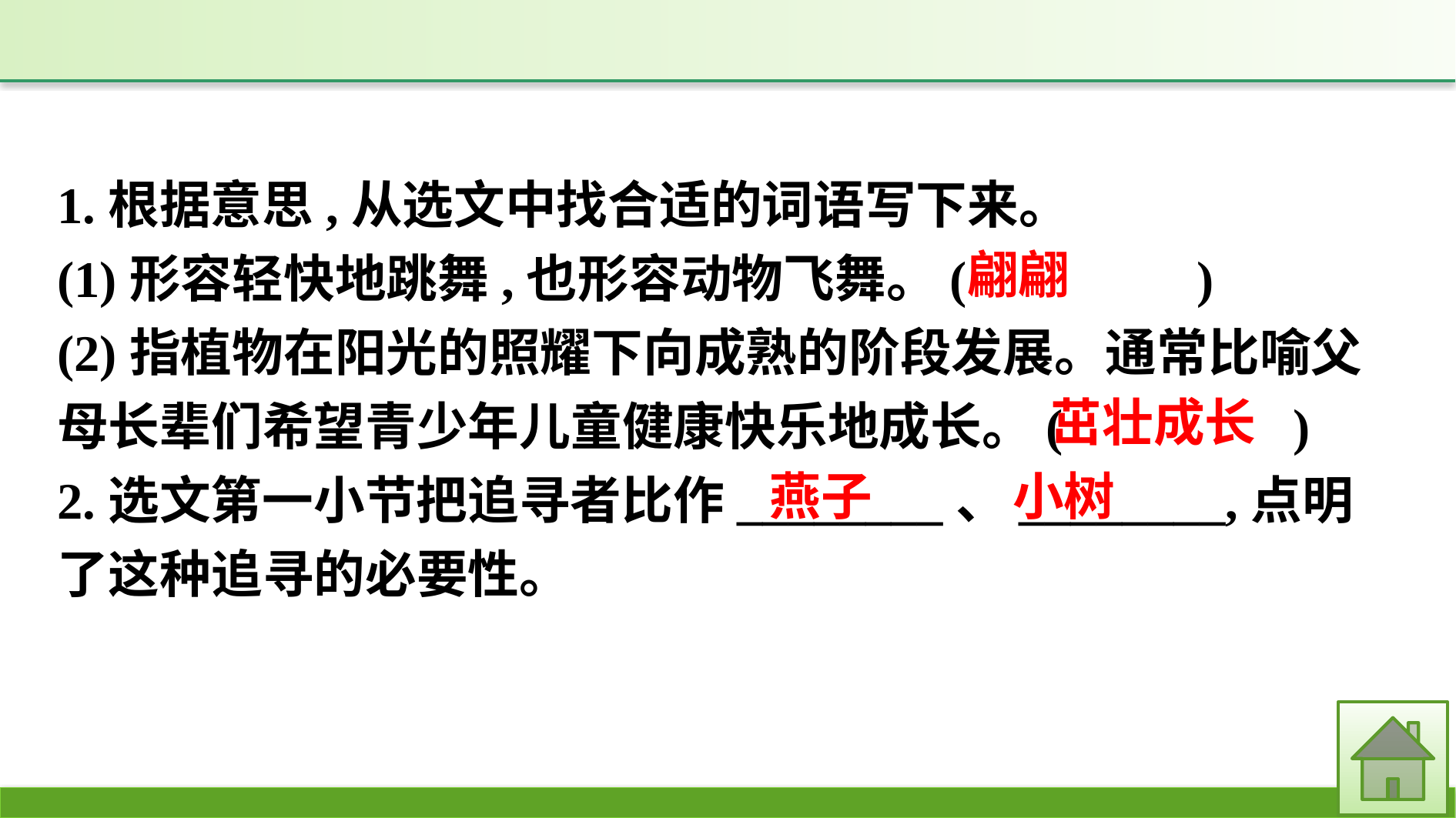

1.根据意思,从选文中找合适的词语写下来。
(1)形容轻快地跳舞,也形容动物飞舞。(　　　　)
(2)指植物在阳光的照耀下向成熟的阶段发展。通常比喻父母长辈们希望青少年儿童健康快乐地成长。(　　　　)
2.选文第一小节把追寻者比作________、________,点明了这种追寻的必要性。
翩翩
茁壮成长
小树
燕子